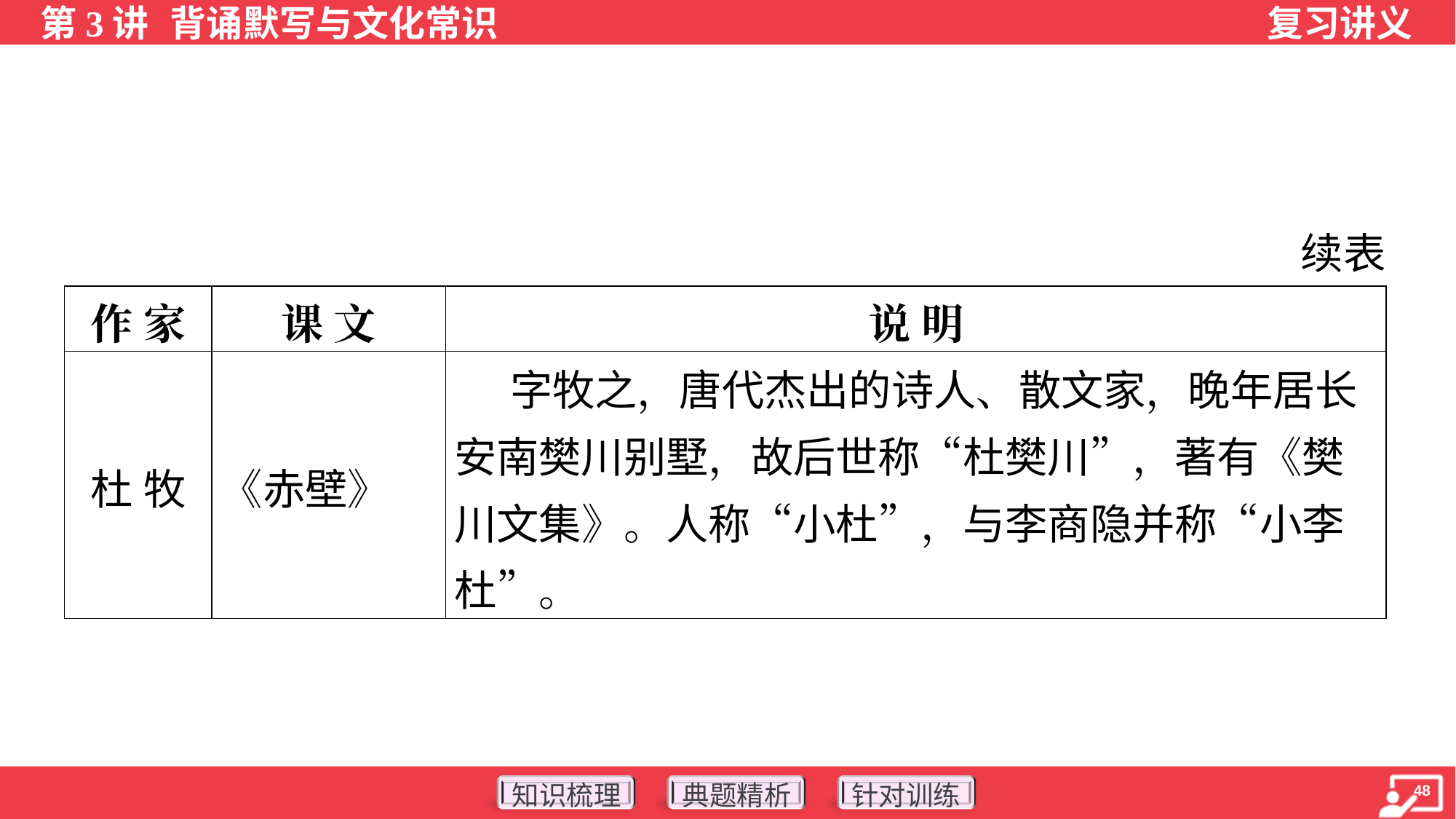

续表
| 作 家 | 课 文 | 说 明 |
| --- | --- | --- |
| 杜 牧 | 《赤壁》 | 字牧之，唐代杰出的诗人、散文家，晚年居长安南樊川别墅，故后世称“杜樊川”，著有《樊川文集》。人称“小杜”，与李商隐并称“小李杜”。 |